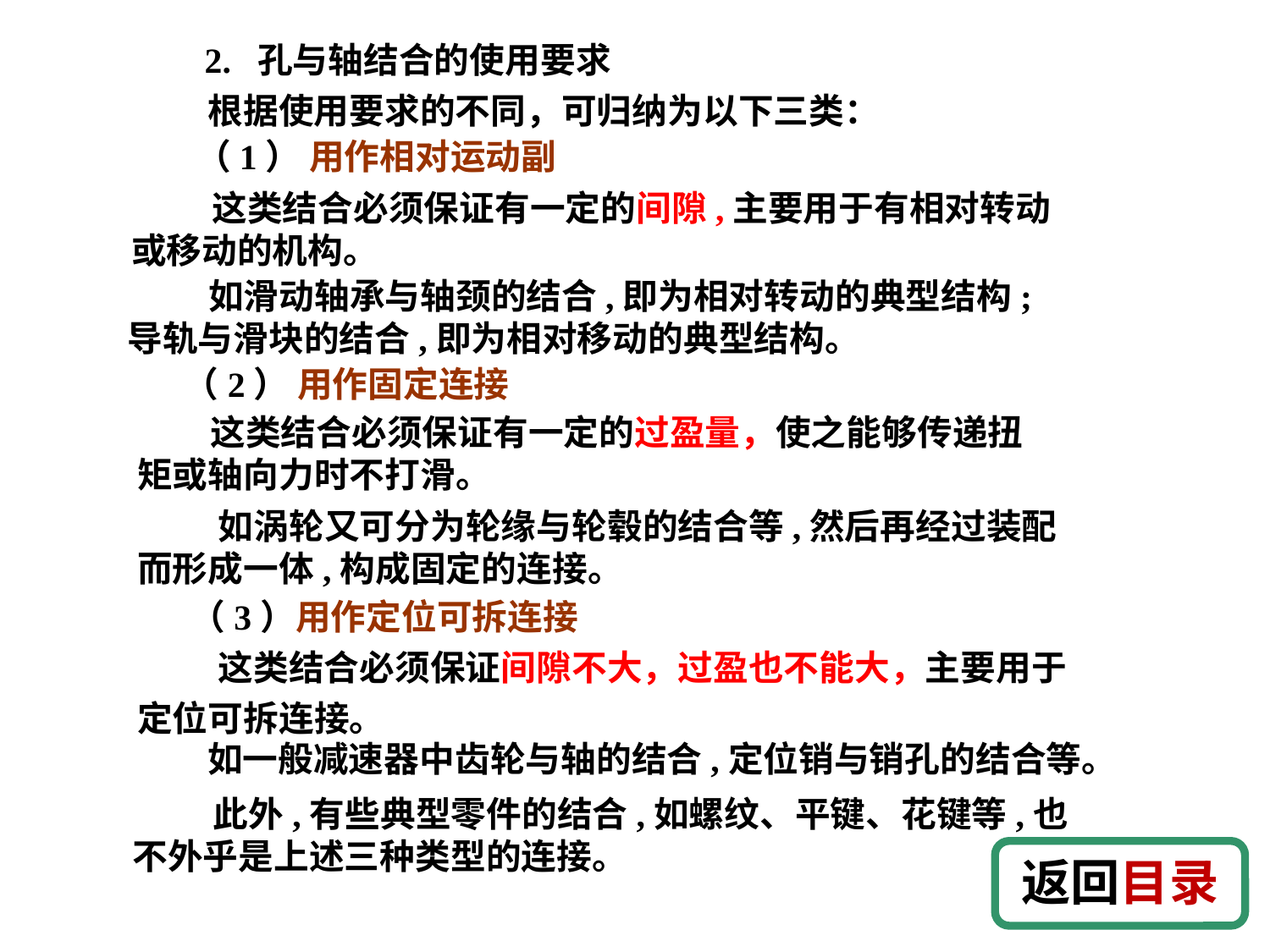

4
      2.  孔与轴结合的使用要求
      根据使用要求的不同，可归纳为以下三类：
  （1） 用作相对运动副
         这类结合必须保证有一定的间隙,主要用于有相对转动或移动的机构。
         如滑动轴承与轴颈的结合,即为相对转动的典型结构;导轨与滑块的结合,即为相对移动的典型结构。
（2） 用作固定连接
        这类结合必须保证有一定的过盈量，使之能够传递扭矩或轴向力时不打滑。
         如涡轮又可分为轮缘与轮毂的结合等,然后再经过装配而形成一体,构成固定的连接。
（3）用作定位可拆连接
         这类结合必须保证间隙不大，过盈也不能大，主要用于定位可拆连接。
如一般减速器中齿轮与轴的结合,定位销与销孔的结合等。
         此外,有些典型零件的结合,如螺纹、平键、花键等,也不外乎是上述三种类型的连接。
返回目录